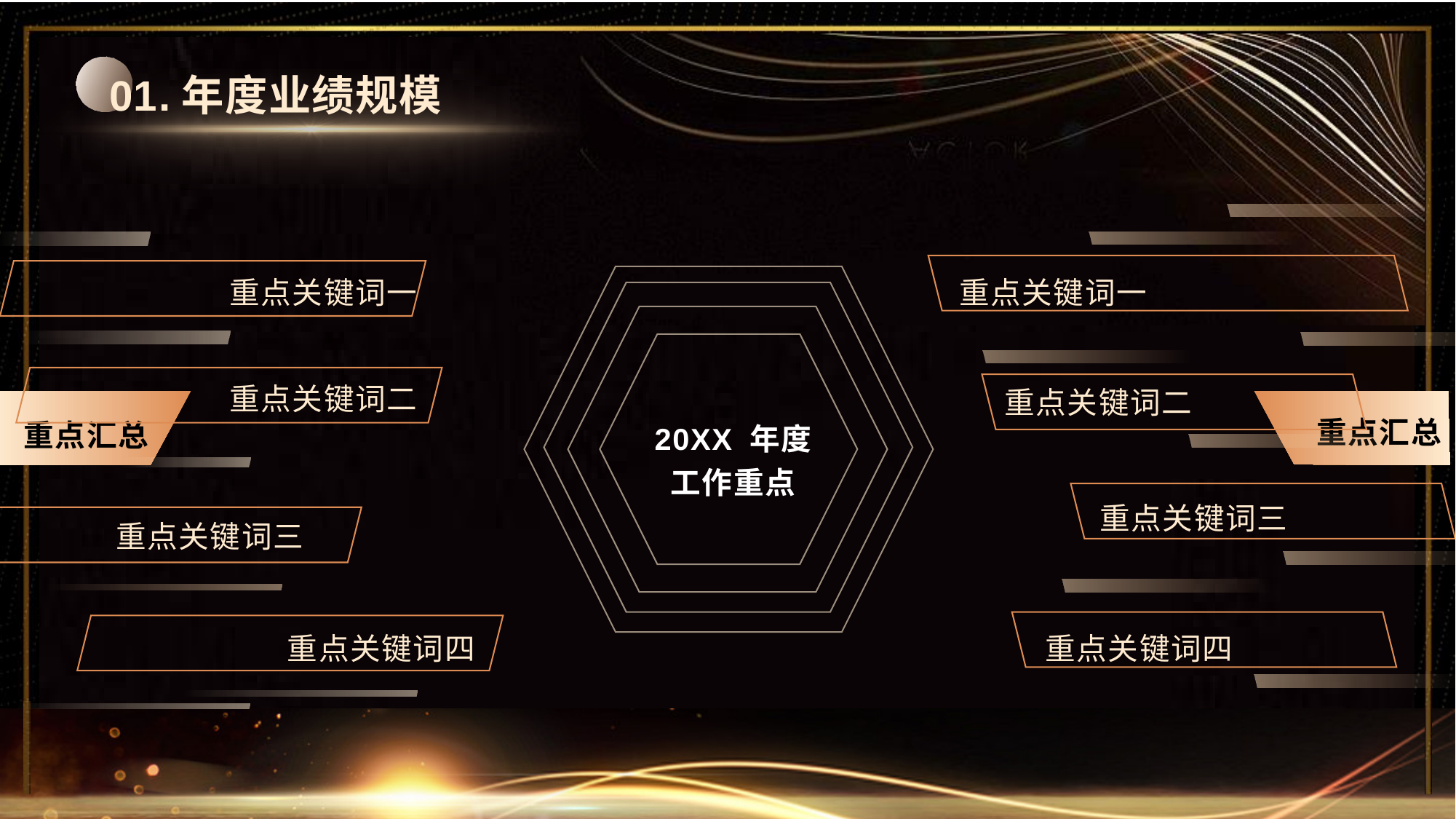

01.年度业绩规模

重点关键词一
重点关键词一

重点关键词二

重点关键词二

重点汇总
20XX 年度
工作重点
重点汇总

重点关键词三
重点关键词三

重点关键词四
重点关键词四